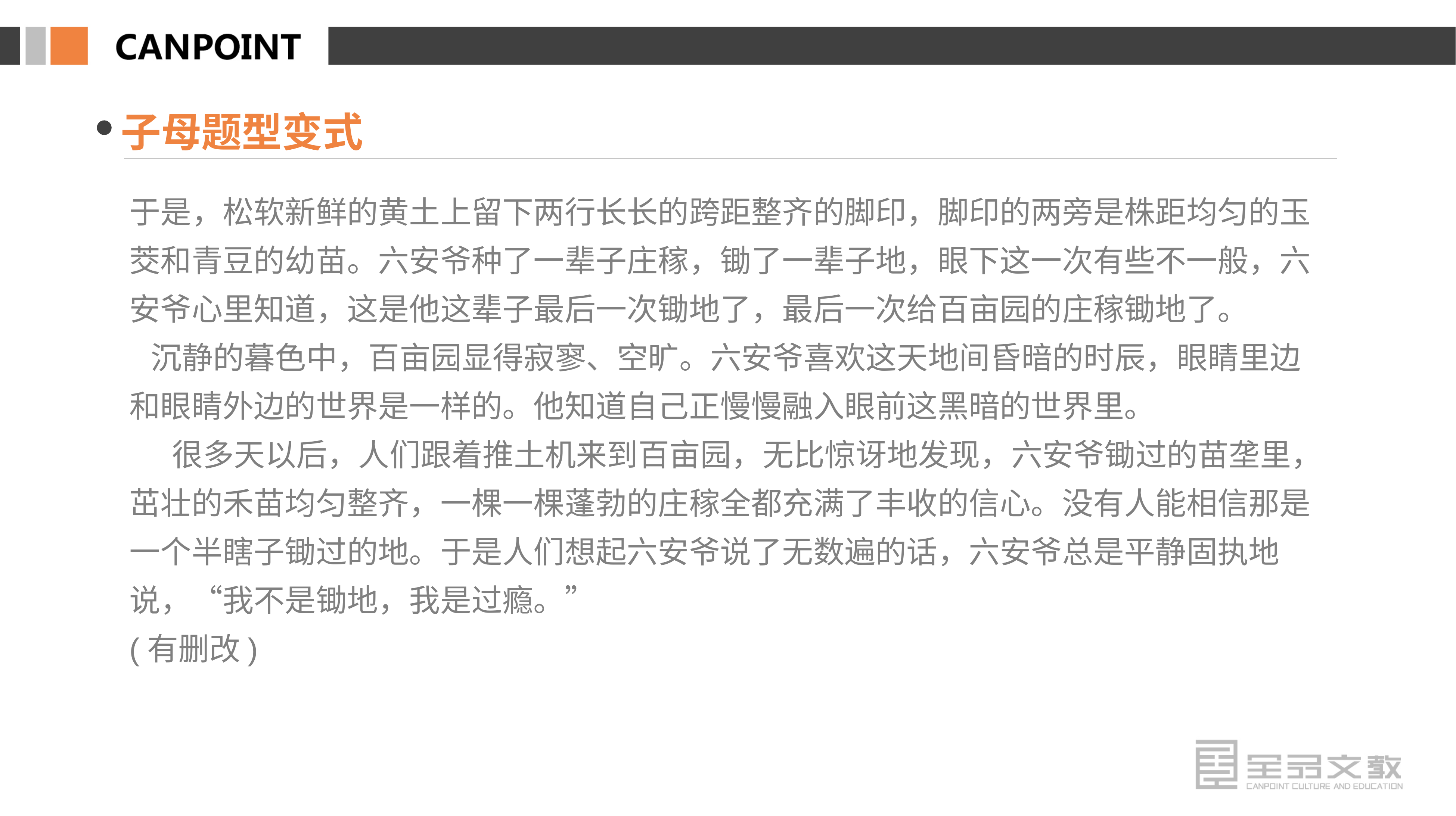

子母题型变式

于是，松软新鲜的黄土上留下两行长长的跨距整齐的脚印，脚印的两旁是株距均匀的玉茭和青豆的幼苗。六安爷种了一辈子庄稼，锄了一辈子地，眼下这一次有些不一般，六安爷心里知道，这是他这辈子最后一次锄地了，最后一次给百亩园的庄稼锄地了。
  沉静的暮色中，百亩园显得寂寥、空旷。六安爷喜欢这天地间昏暗的时辰，眼睛里边和眼睛外边的世界是一样的。他知道自己正慢慢融入眼前这黑暗的世界里。
     很多天以后，人们跟着推土机来到百亩园，无比惊讶地发现，六安爷锄过的苗垄里，茁壮的禾苗均匀整齐，一棵一棵蓬勃的庄稼全都充满了丰收的信心。没有人能相信那是一个半瞎子锄过的地。于是人们想起六安爷说了无数遍的话，六安爷总是平静固执地说，“我不是锄地，我是过瘾。”
(有删改)